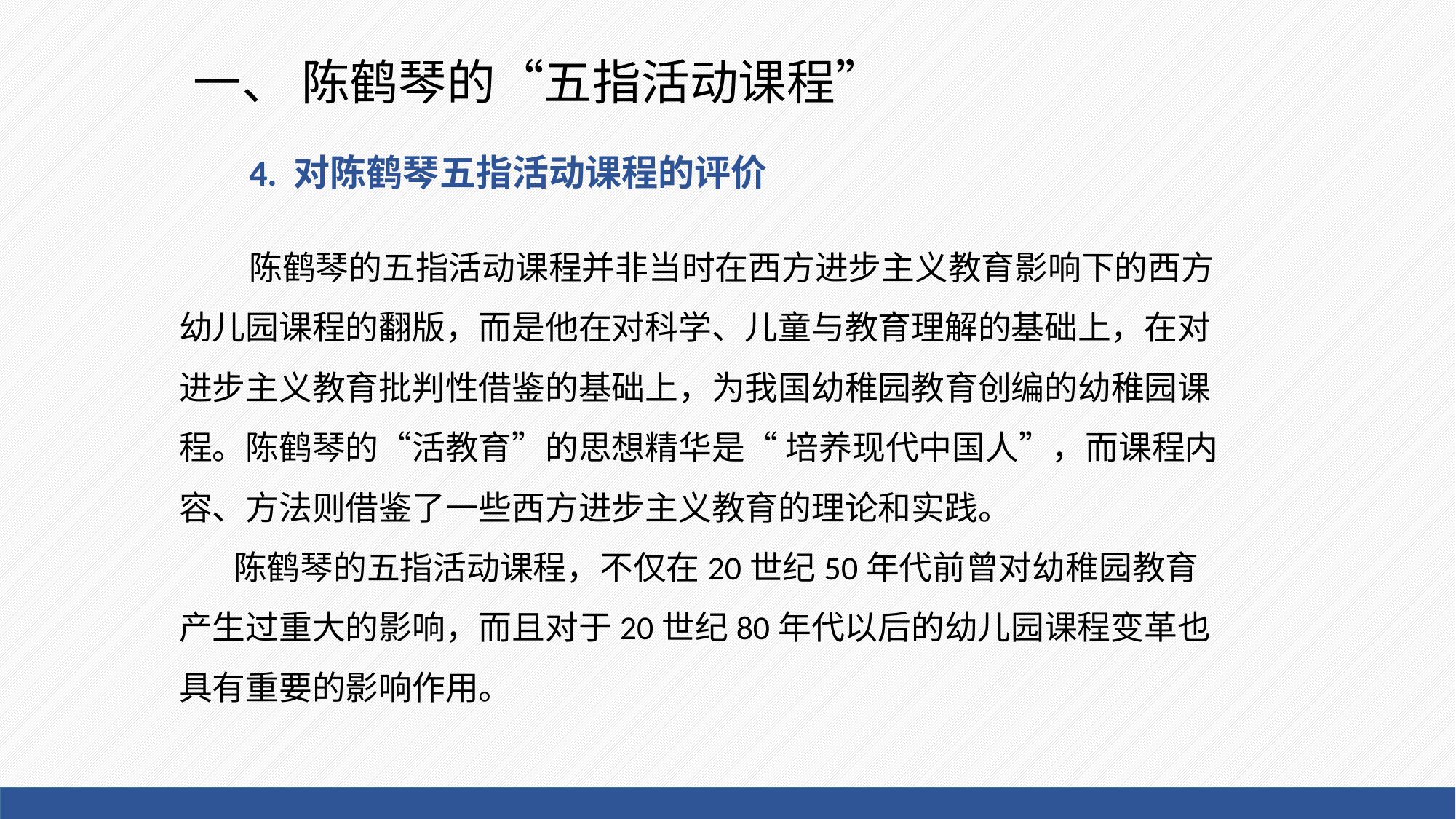

# 一、 陈鹤琴的“五指活动课程”
4. 对陈鹤琴五指活动课程的评价
 陈鹤琴的五指活动课程并非当时在西方进步主义教育影响下的西方幼儿园课程的翻版，而是他在对科学、儿童与教育理解的基础上，在对进步主义教育批判性借鉴的基础上，为我国幼稚园教育创编的幼稚园课程。陈鹤琴的“活教育”的思想精华是“ 培养现代中国人”，而课程内容、方法则借鉴了一些西方进步主义教育的理论和实践。
陈鹤琴的五指活动课程，不仅在20世纪50年代前曾对幼稚园教育产生过重大的影响，而且对于20世纪80年代以后的幼儿园课程变革也具有重要的影响作用。